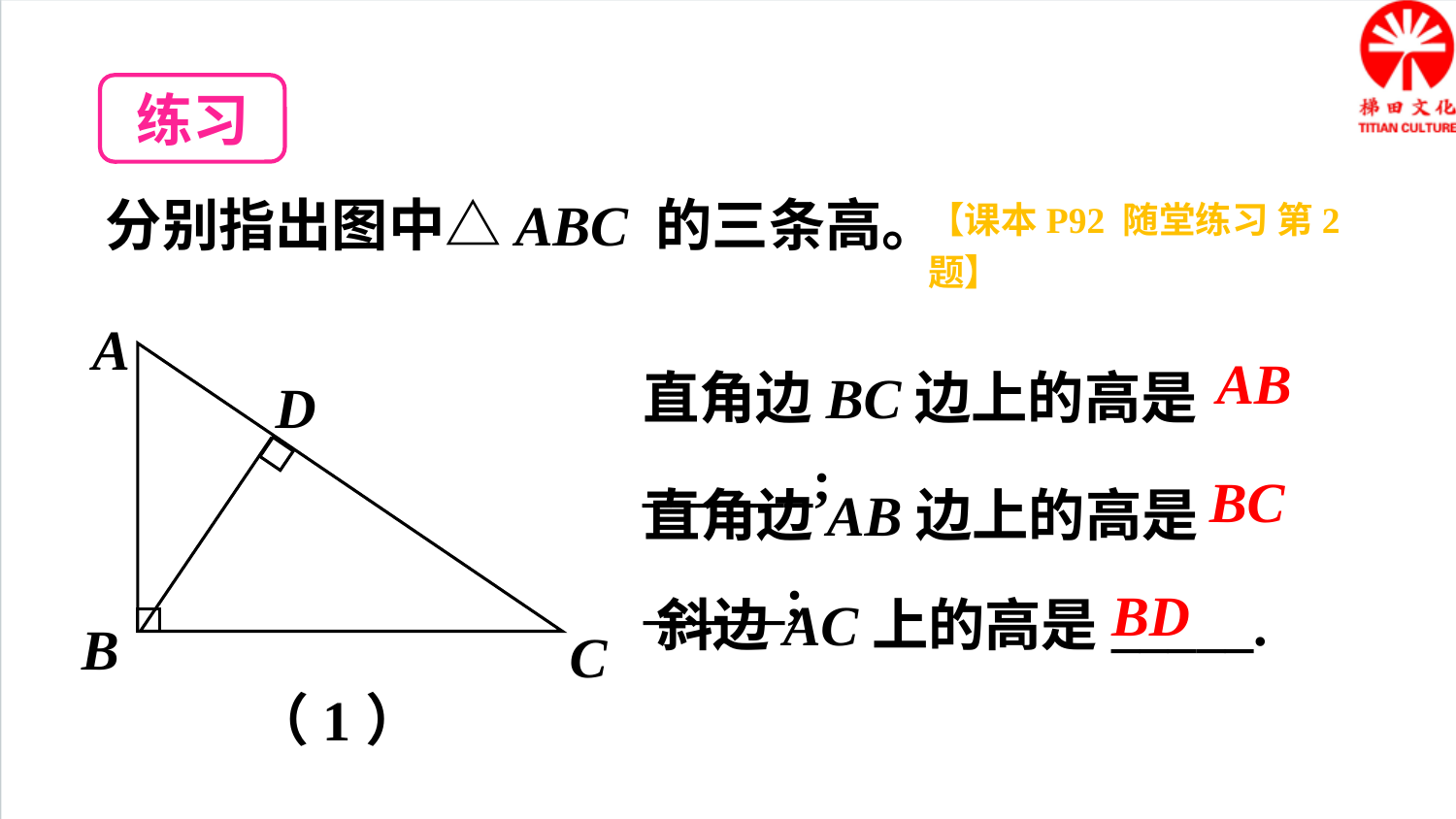

练习
分别指出图中△ABC 的三条高。
【课本P92 随堂练习 第2题】
A

D

B
C
AB
直角边BC边上的高是______;
直角边AB边上的高是_____;
BC
斜边AC上的高是_____.
BD
（1）